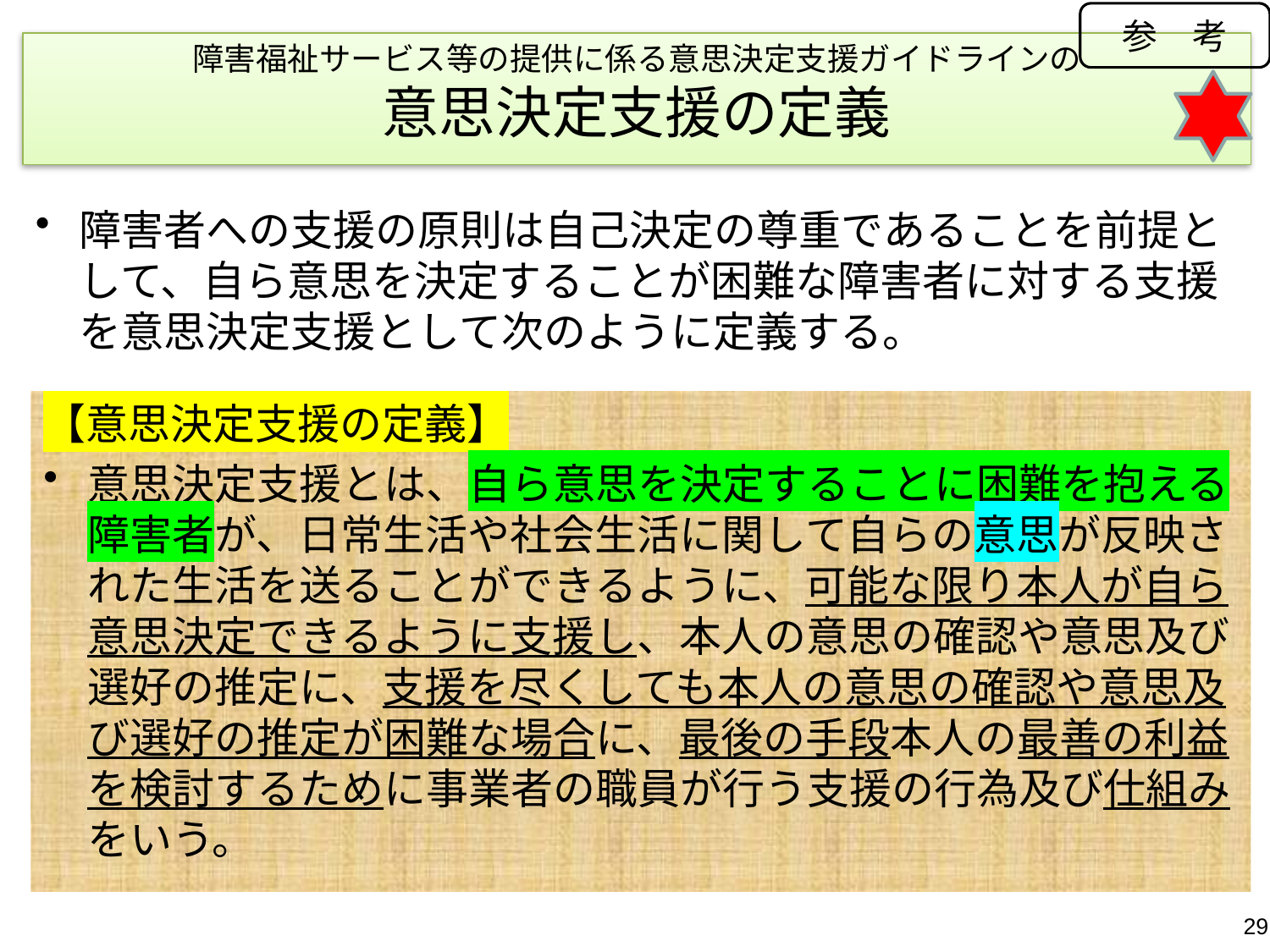

参　考
障害福祉サービス等の提供に係る意思決定支援ガイドラインの
意思決定支援の定義

障害者への支援の原則は自己決定の尊重であることを前提として、自ら意思を決定することが困難な障害者に対する支援を意思決定支援として次のように定義する。

【意思決定支援の定義】
意思決定支援とは、自ら意思を決定することに困難を抱える障害者が、日常生活や社会生活に関して自らの意思が反映された生活を送ることができるように、可能な限り本人が自ら意思決定できるように支援し、本人の意思の確認や意思及び選好の推定に、支援を尽くしても本人の意思の確認や意思及び選好の推定が困難な場合に、最後の手段本人の最善の利益を検討するために事業者の職員が行う支援の行為及び仕組みをいう。
29